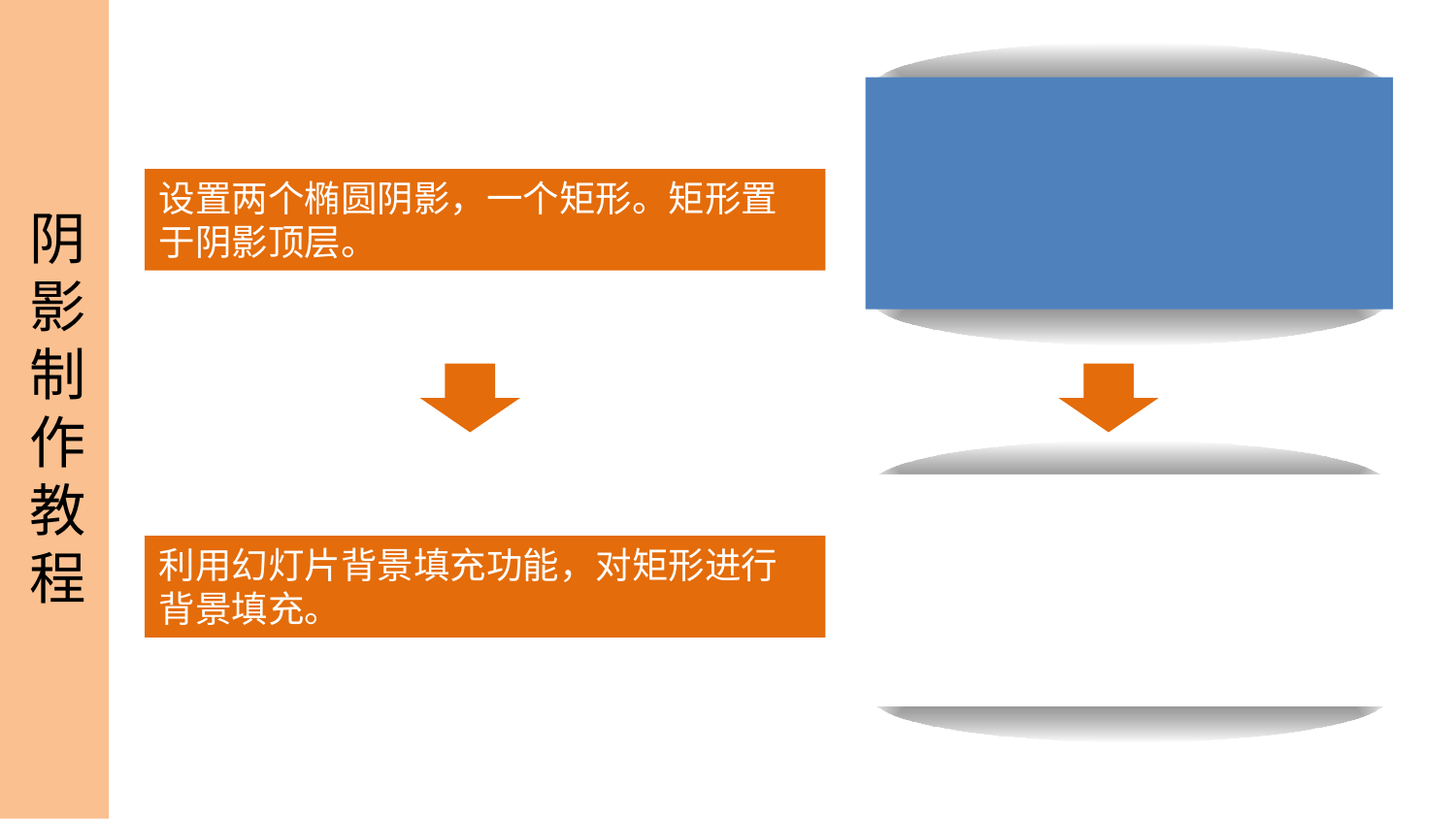

设置两个椭圆阴影，一个矩形。矩形置于阴影顶层。
阴影制作教程

利用幻灯片背景填充功能，对矩形进行背景填充。